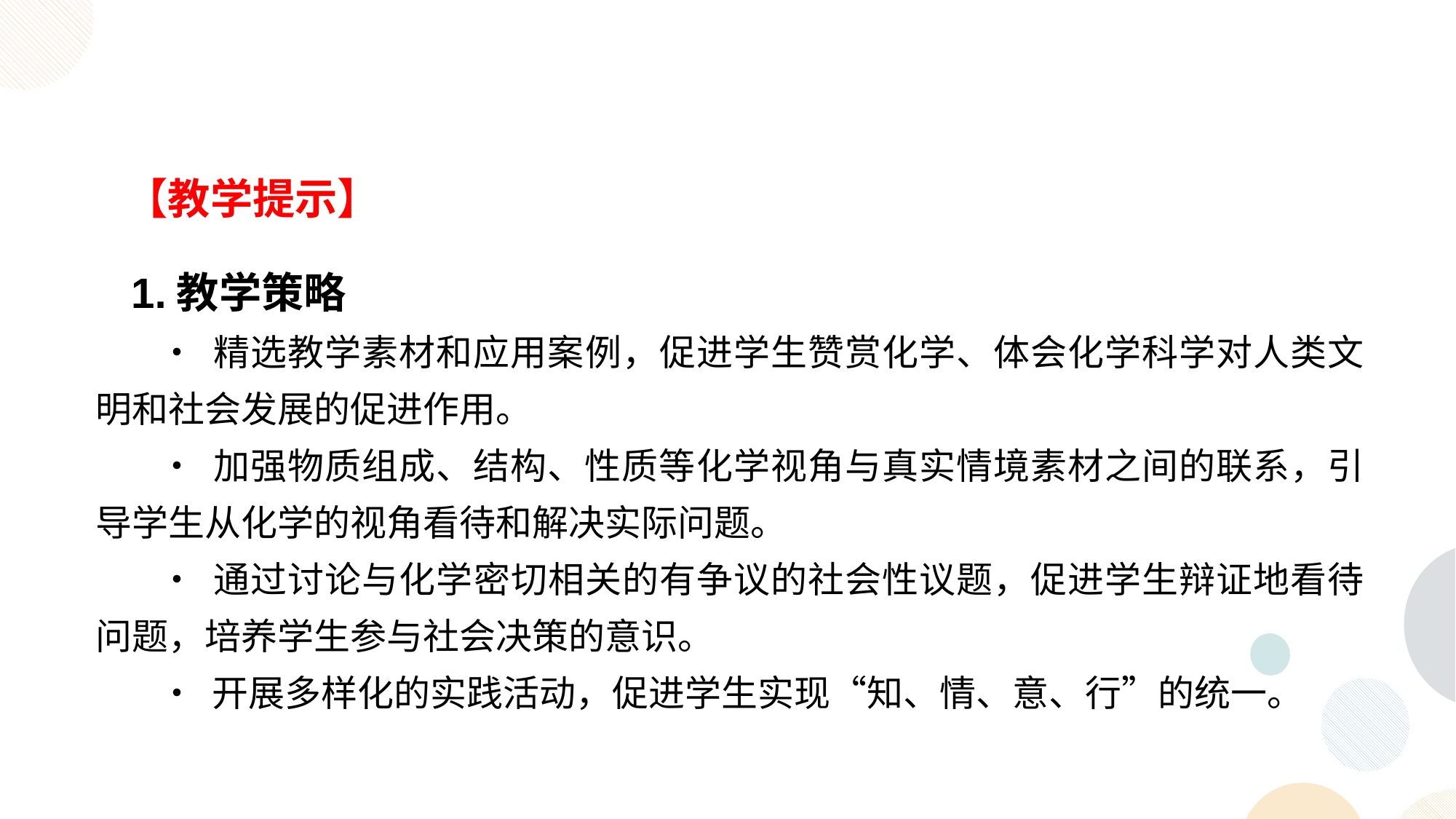

【教学提示】
   1.教学策略
• 精选教学素材和应用案例，促进学生赞赏化学、体会化学科学对人类文明和社会发展的促进作用。
• 加强物质组成、结构、性质等化学视角与真实情境素材之间的联系，引导学生从化学的视角看待和解决实际问题。
• 通过讨论与化学密切相关的有争议的社会性议题，促进学生辩证地看待问题，培养学生参与社会决策的意识。
• 开展多样化的实践活动，促进学生实现“知、情、意、行”的统一。